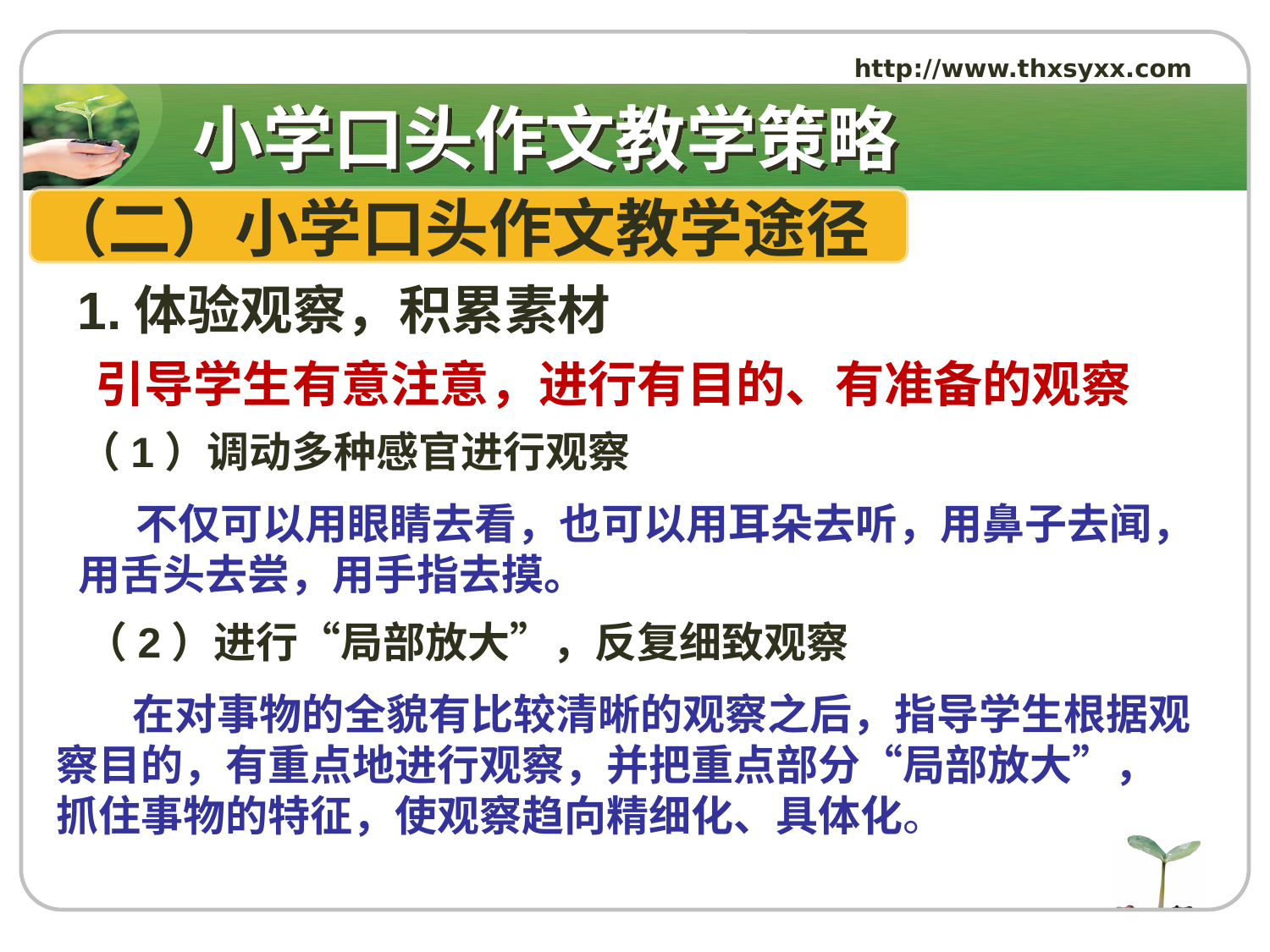

http://www.thxsyxx.com
# 小学口头作文教学策略
（二）小学口头作文教学途径

   1.体验观察，积累素材
     引导学生有意注意，进行有目的、有准备的观察
（1）调动多种感官进行观察
     不仅可以用眼睛去看，也可以用耳朵去听，用鼻子去闻，用舌头去尝，用手指去摸。
  （2）进行“局部放大”，反复细致观察
       在对事物的全貌有比较清晰的观察之后，指导学生根据观察目的，有重点地进行观察，并把重点部分“局部放大”，抓住事物的特征，使观察趋向精细化、具体化。